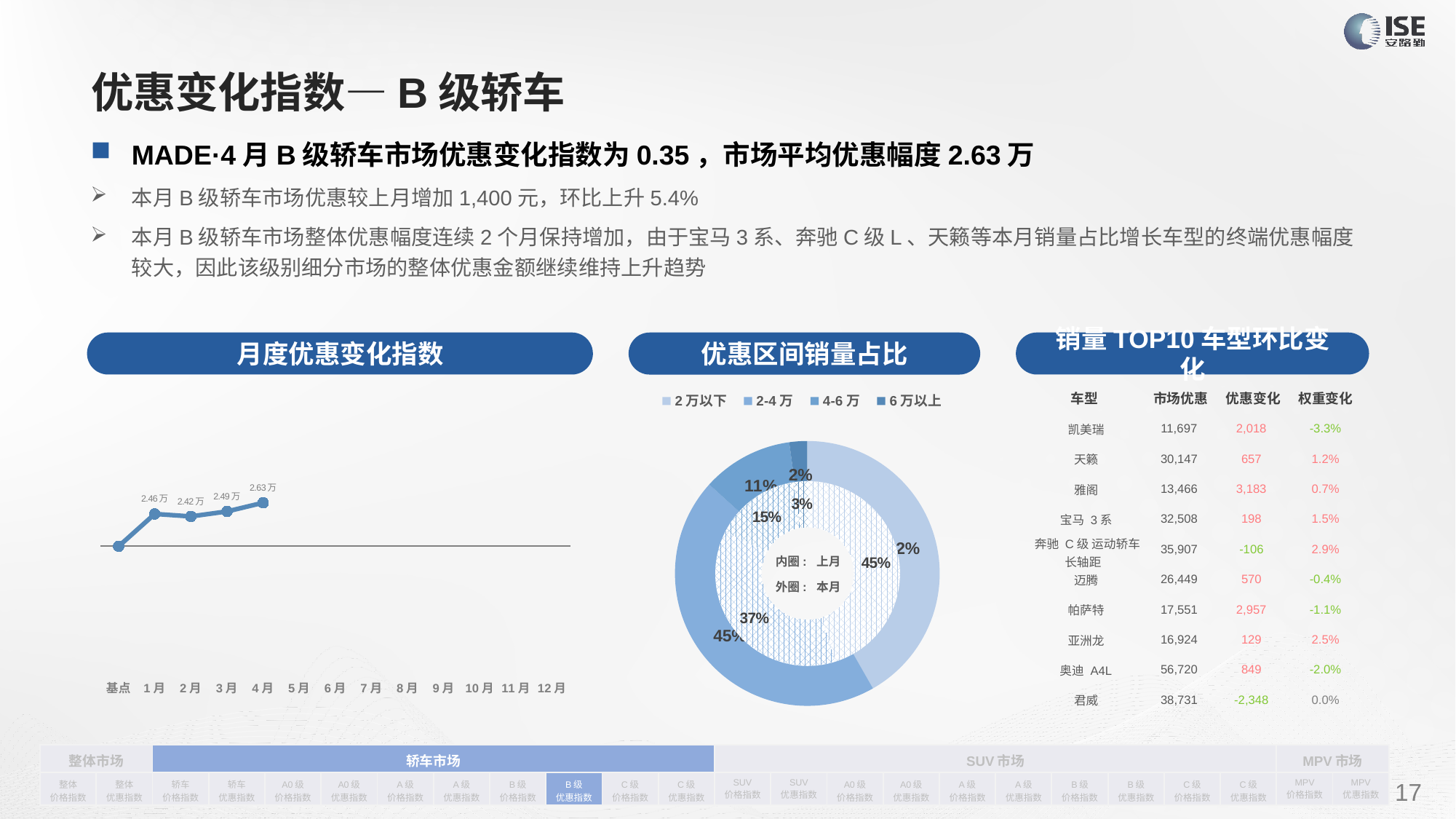

# 优惠变化指数—B级轿车
MADE·4月B级轿车市场优惠变化指数为0.35，市场平均优惠幅度2.63万
本月B级轿车市场优惠较上月增加1,400元，环比上升5.4%
本月B级轿车市场整体优惠幅度连续2个月保持增加，由于宝马3系、奔驰C级L、天籁等本月销量占比增长车型的终端优惠幅度较大，因此该级别细分市场的整体优惠金额继续维持上升趋势
月度优惠变化指数

销量TOP10车型环比变化

优惠区间销量占比

| 车型 | 市场优惠 | 优惠变化 | 权重变化 |
| --- | --- | --- | --- |
| 凯美瑞 | 11,697 | 2,018 | -3.3% |
| 天籁 | 30,147 | 657 | 1.2% |
| 雅阁 | 13,466 | 3,183 | 0.7% |
| 宝马 3系 | 32,508 | 198 | 1.5% |
| 奔驰 C级 运动轿车 长轴距 | 35,907 | -106 | 2.9% |
| 迈腾 | 26,449 | 570 | -0.4% |
| 帕萨特 | 17,551 | 2,957 | -1.1% |
| 亚洲龙 | 16,924 | 129 | 2.5% |
| 奥迪 A4L | 56,720 | 849 | -2.0% |
| 君威 | 38,731 | -2,348 | 0.0% |

### Chart

| Category | 销量 |
|---|---|
| 2万以下 | 44554.0 |
| 2-4万 | 48000.0 |
| 4-6万 | 11848.0 |
| 6万以上 | 2335.0 |

### Chart

| Category | Y2022 |
|---|---|
| 基点 | 0.0 |
| 1月 | 0.26 |
| 2月 | 0.24006890210200016 |
| 3月 | 0.28 |
| 4月 | 0.35 |
| 5月 | None |
| 6月 | None |
| 7月 | None |
| 8月 | None |
| 9月 | None |
| 10月 | None |
| 11月 | None |
| 12月 | None |

### Chart

| Category | 销量 |
|---|---|
| 2万以下 | 66857.0 |
| 2-4万 | 55395.0 |
| 4-6万 | 22000.0 |
| 6万以上 | 3779.0 |
内圈:  上月
外圈:  本月
| 整体市场 |  | 轿车市场 |  |  |  |  |  |  |  |  |  | SUV市场 |  |  |  |  |  |  |  |  |  | MPV市场 |  |
| --- | --- | --- | --- | --- | --- | --- | --- | --- | --- | --- | --- | --- | --- | --- | --- | --- | --- | --- | --- | --- | --- | --- | --- |
| 整体 价格指数 | 整体 优惠指数 | 轿车 价格指数 | 轿车 优惠指数 | A0级 价格指数 | A0级 优惠指数 | A级 价格指数 | A级 优惠指数 | B级 价格指数 | B级 优惠指数 | C级 价格指数 | C级 优惠指数 | SUV 价格指数 | SUV 优惠指数 | A0级 价格指数 | A0级 优惠指数 | A级 价格指数 | A级 优惠指数 | B级 价格指数 | B级 优惠指数 | C级 价格指数 | C级 优惠指数 | MPV 价格指数 | MPV 优惠指数 |
请在插入菜单—页眉和页脚中修改此 文本
17